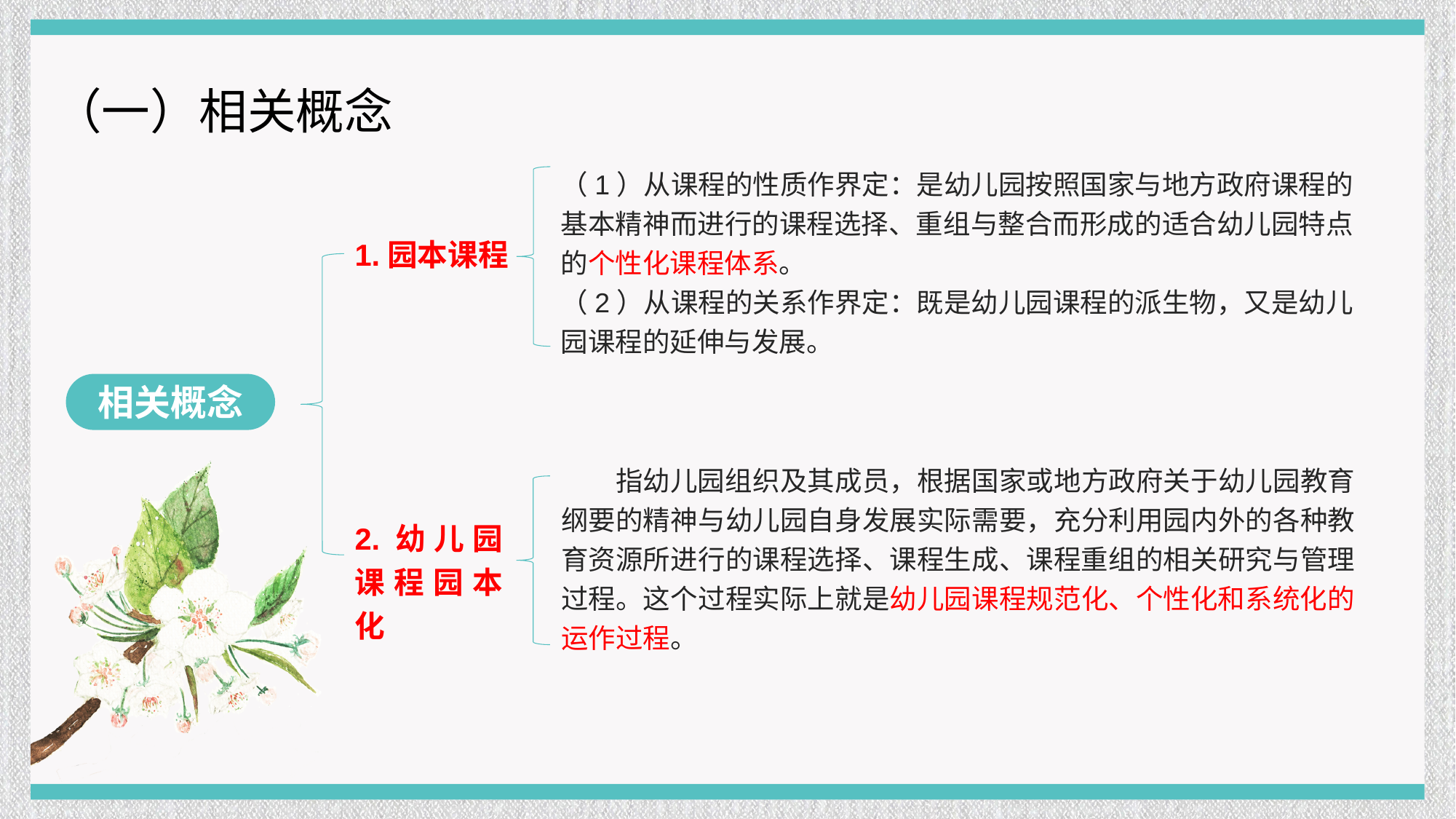

（一）相关概念
（1）从课程的性质作界定：是幼儿园按照国家与地方政府课程的基本精神而进行的课程选择、重组与整合而形成的适合幼儿园特点的个性化课程体系。
（2）从课程的关系作界定：既是幼儿园课程的派生物，又是幼儿园课程的延伸与发展。

1.园本课程

2.幼儿园课程园本化

相关概念
指幼儿园组织及其成员，根据国家或地方政府关于幼儿园教育纲要的精神与幼儿园自身发展实际需要，充分利用园内外的各种教育资源所进行的课程选择、课程生成、课程重组的相关研究与管理过程。这个过程实际上就是幼儿园课程规范化、个性化和系统化的运作过程。